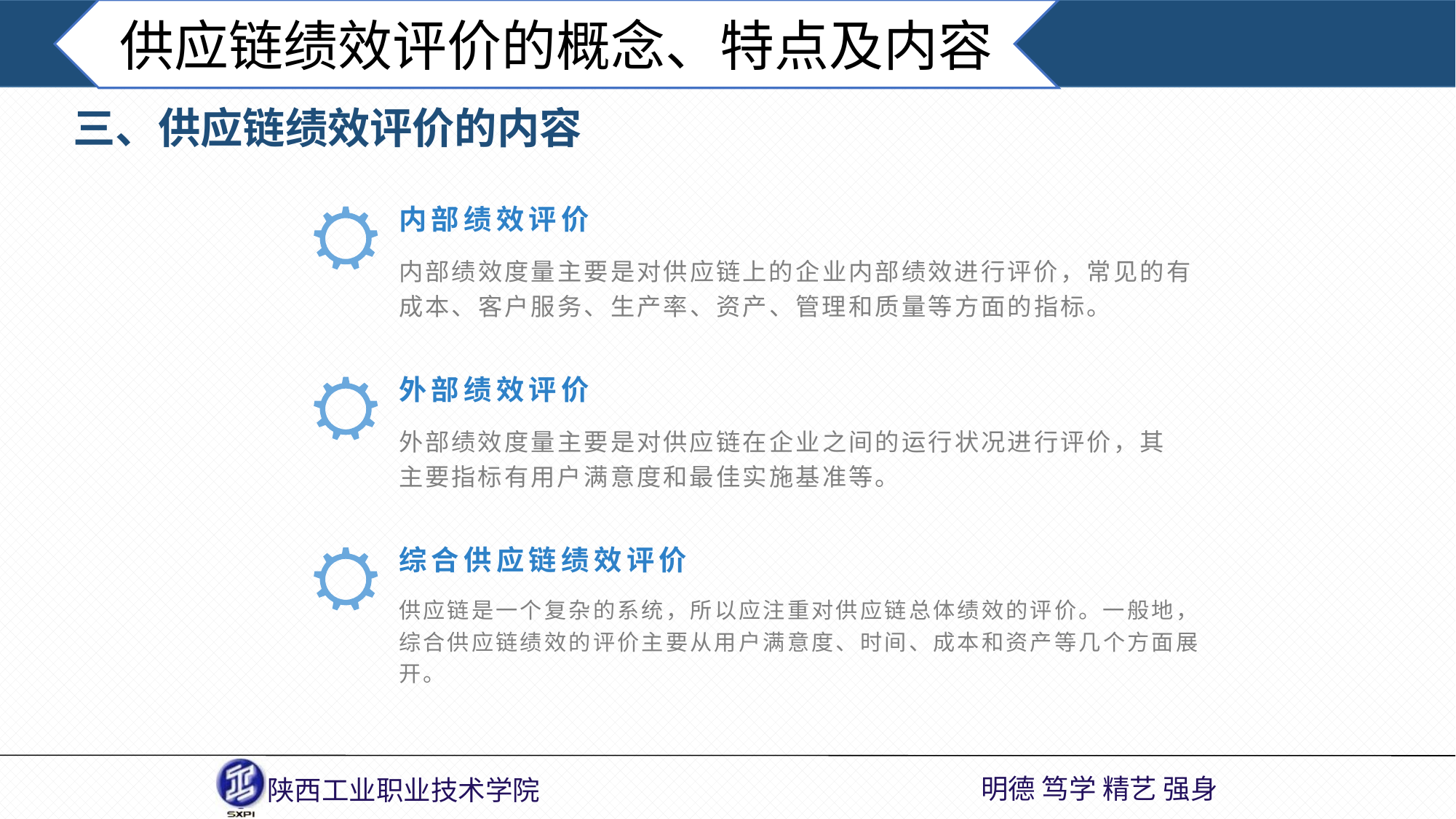

供应链绩效评价的概念、特点及内容
三、供应链绩效评价的内容
内部绩效评价

内部绩效度量主要是对供应链上的企业内部绩效进行评价，常见的有成本、客户服务、生产率、资产、管理和质量等方面的指标。
外部绩效评价

外部绩效度量主要是对供应链在企业之间的运行状况进行评价，其主要指标有用户满意度和最佳实施基准等。
综合供应链绩效评价

供应链是一个复杂的系统，所以应注重对供应链总体绩效的评价。一般地，综合供应链绩效的评价主要从用户满意度、时间、成本和资产等几个方面展开。